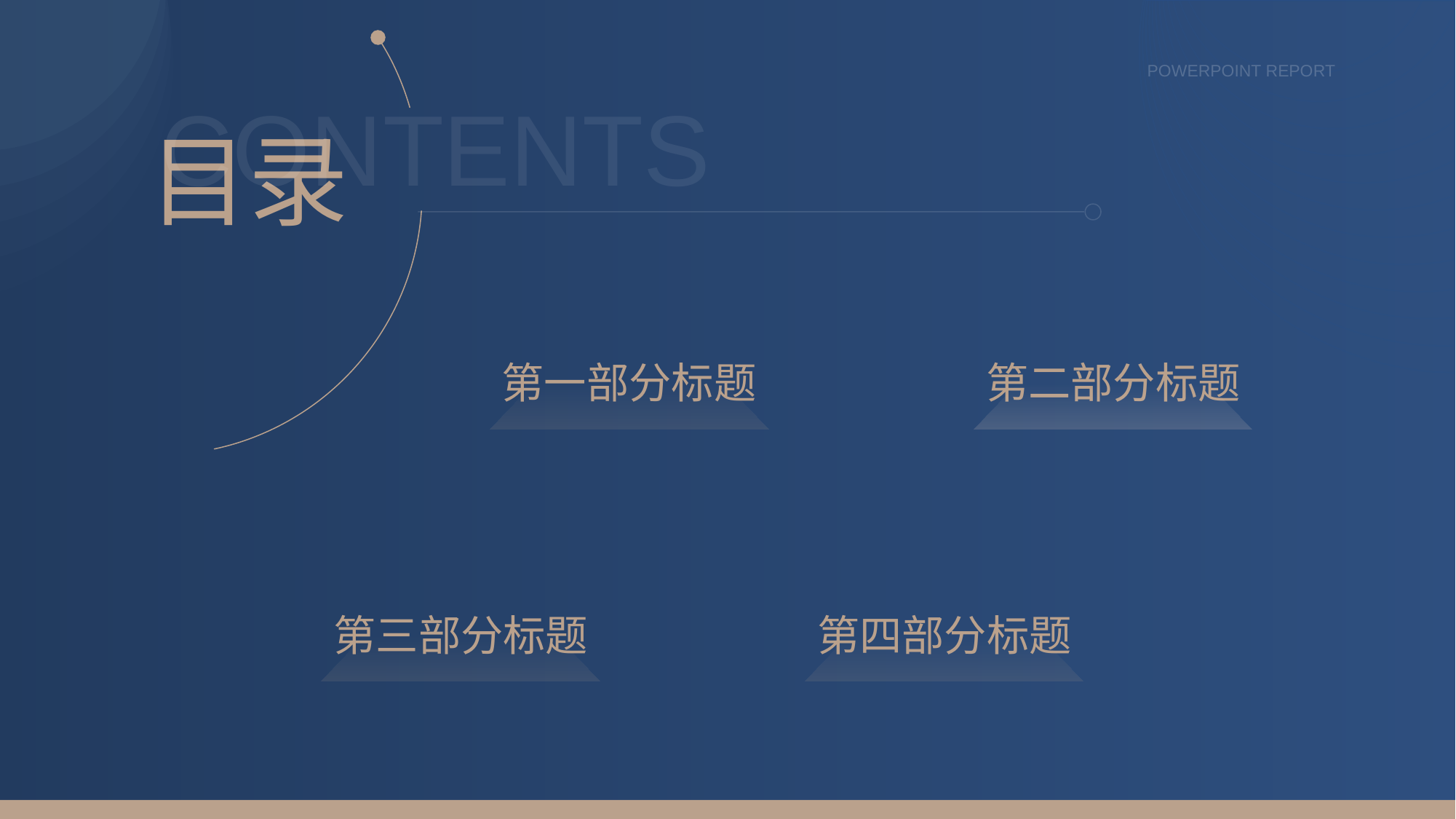

POWERPOINT REPORT
CONTENTS
目录
01
第一部分标题

02
第二部分标题

03
第三部分标题

04
第四部分标题